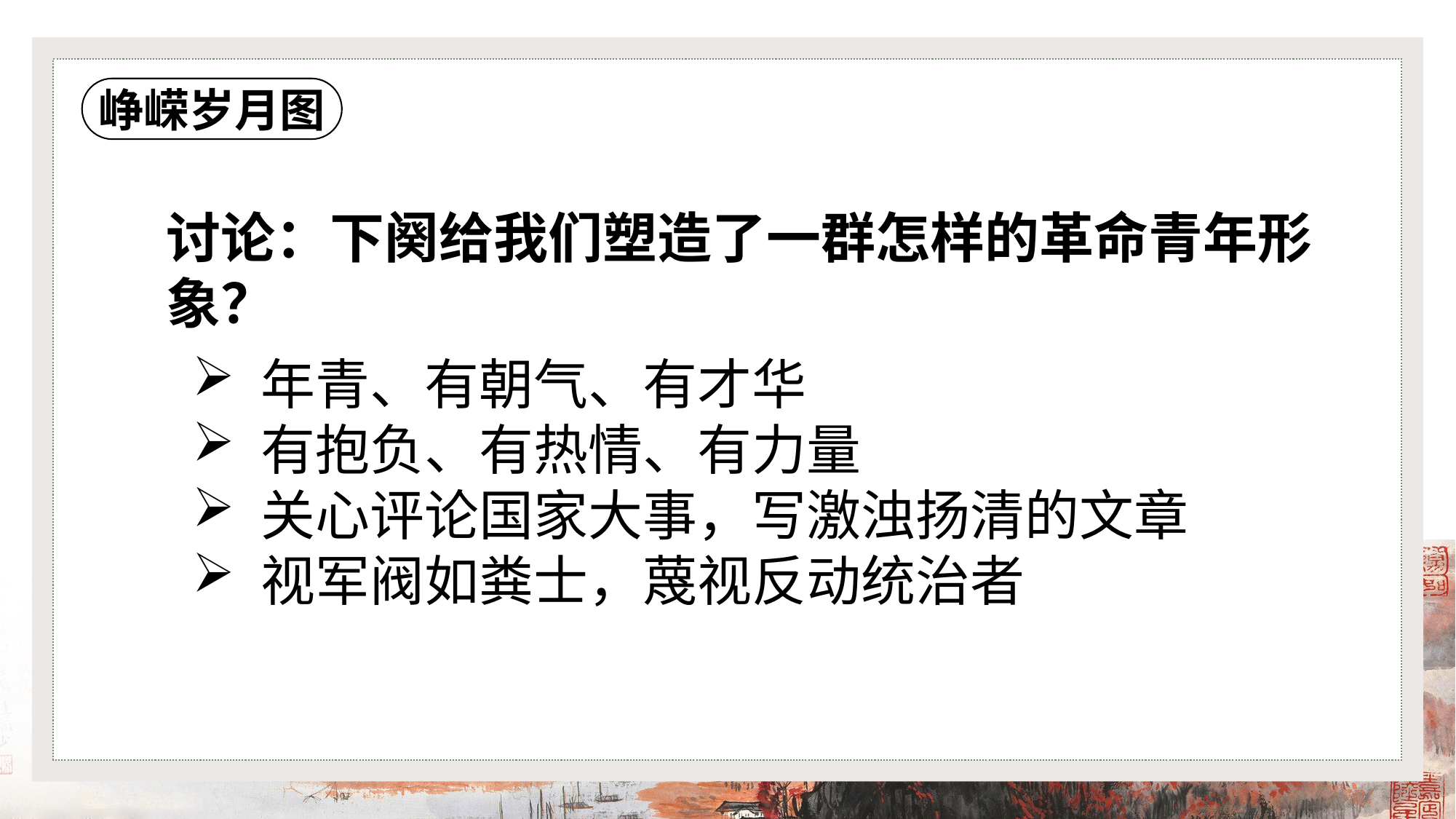

峥嵘岁月图

讨论：下阕给我们塑造了一群怎样的革命青年形象？
年青、有朝气、有才华
有抱负、有热情、有力量
关心评论国家大事，写激浊扬清的文章
视军阀如粪士，蔑视反动统治者